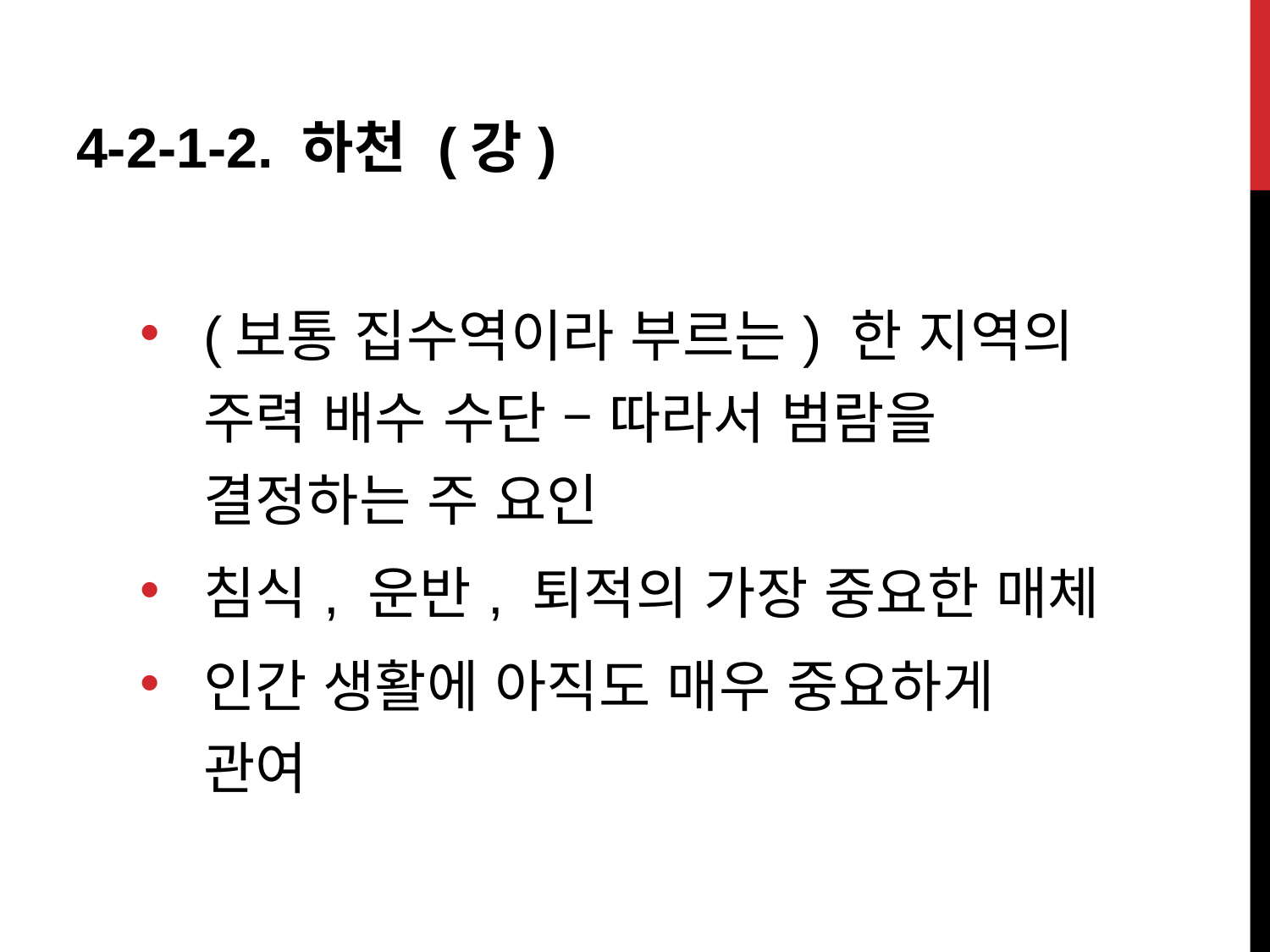

4-2-1-2. 하천 (강)

(보통 집수역이라 부르는) 한 지역의 주력 배수 수단 – 따라서 범람을 결정하는 주 요인
침식, 운반, 퇴적의 가장 중요한 매체
인간 생활에 아직도 매우 중요하게 관여